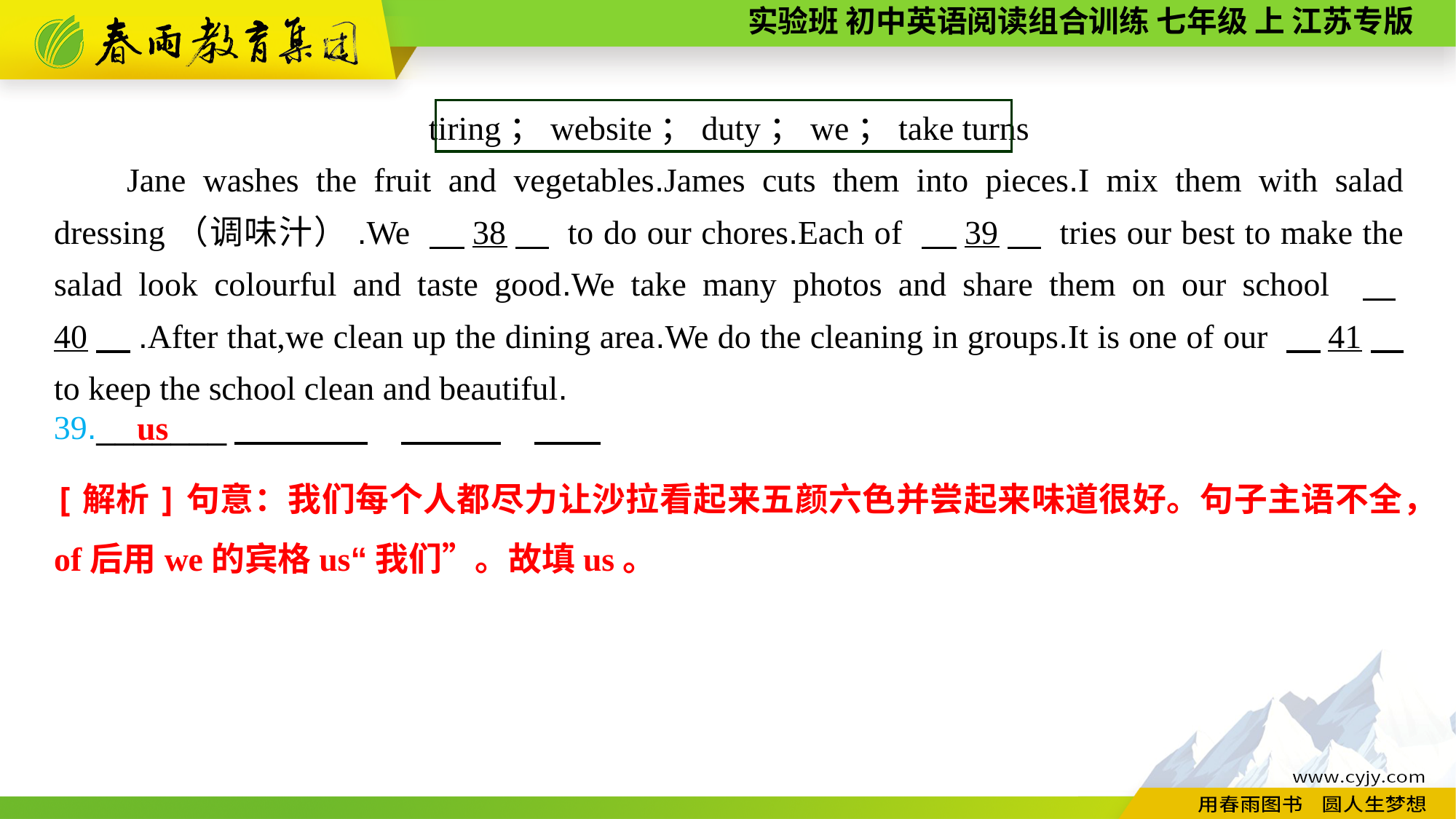

tiring；website；duty；we；take turns
Jane washes the fruit and vegetables.James cuts them into pieces.I mix them with salad dressing（调味汁）.We 　38　 to do our chores.Each of 　39　 tries our best to make the salad look colourful and taste good.We take many photos and share them on our school 　40　.After that,we clean up the dining area.We do the cleaning in groups.It is one of our 　41　 to keep the school clean and beautiful.

39._______
us
[解析]句意：我们每个人都尽力让沙拉看起来五颜六色并尝起来味道很好。句子主语不全，of后用we的宾格us“我们”。故填us。